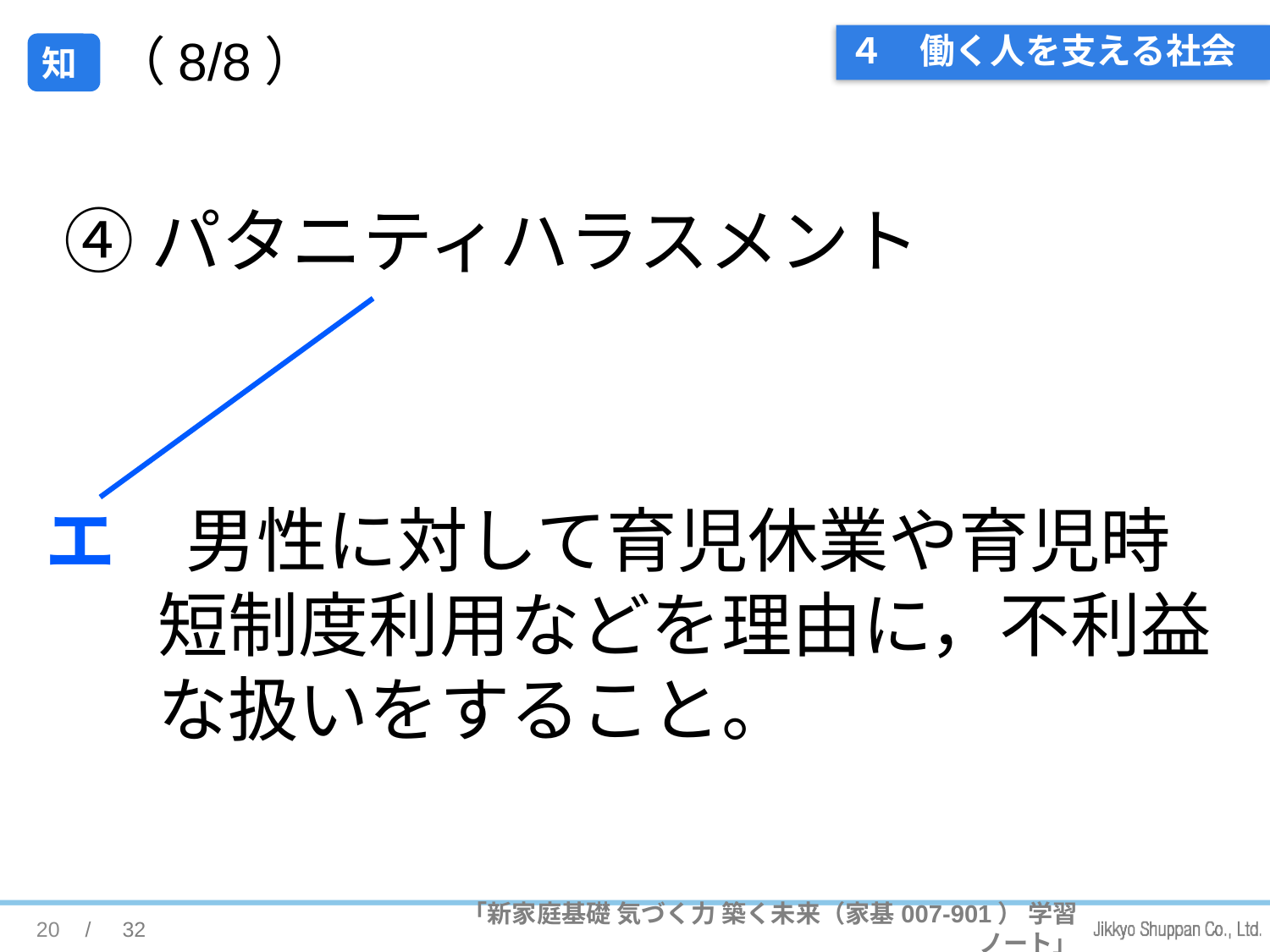

# ４　働く人を支える社会
（8/8）
知
④パタニティハラスメント
エ　男性に対して育児休業や育児時短制度利用などを理由に，不利益な扱いをすること。
20